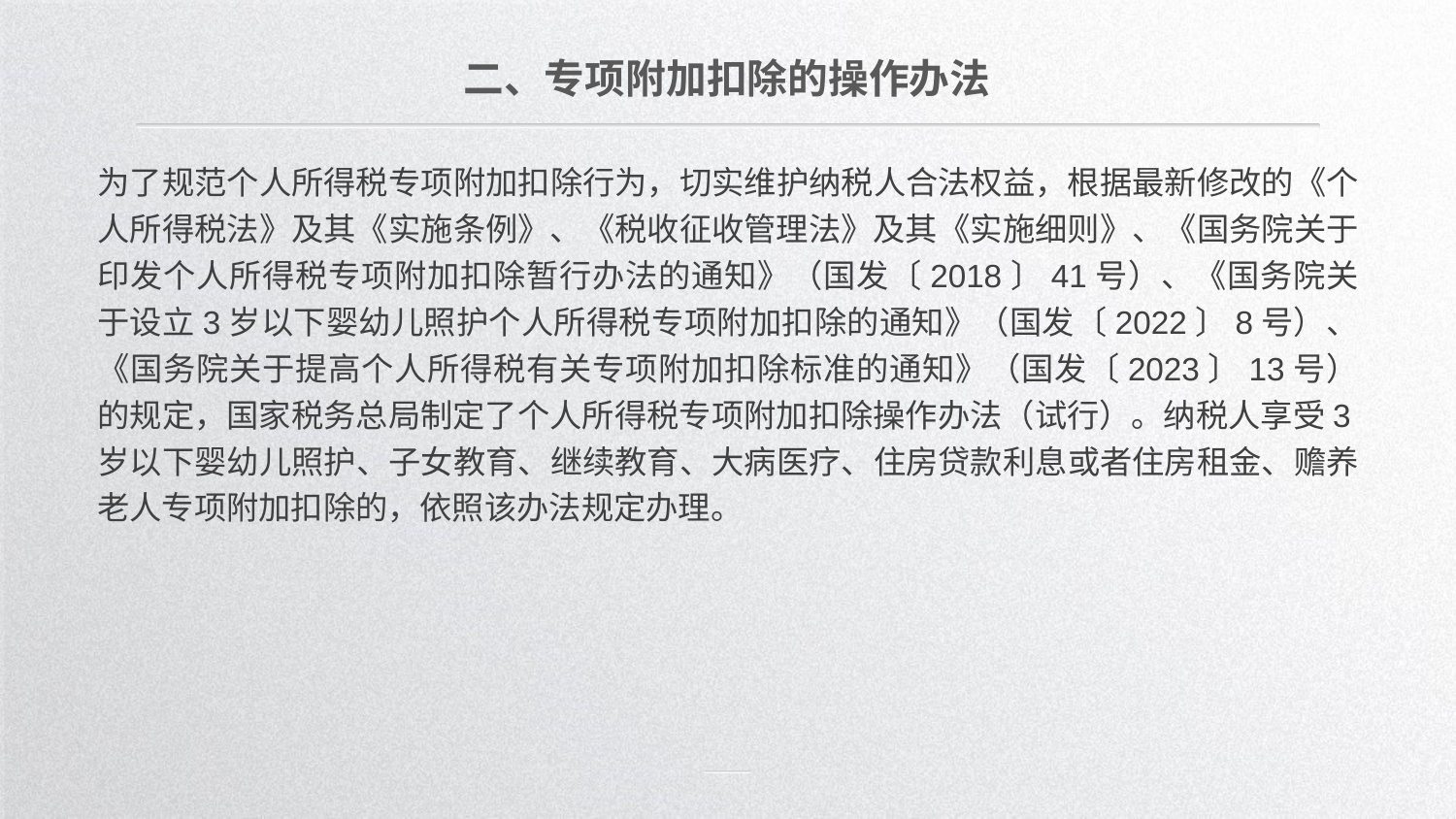

二、专项附加扣除的操作办法
为了规范个人所得税专项附加扣除行为，切实维护纳税人合法权益，根据最新修改的《个人所得税法》及其《实施条例》、《税收征收管理法》及其《实施细则》、《国务院关于印发个人所得税专项附加扣除暂行办法的通知》（国发〔2018〕41号）、《国务院关于设立3岁以下婴幼儿照护个人所得税专项附加扣除的通知》（国发〔2022〕8号）、《国务院关于提高个人所得税有关专项附加扣除标准的通知》（国发〔2023〕13号）的规定，国家税务总局制定了个人所得税专项附加扣除操作办法（试行）。纳税人享受3岁以下婴幼儿照护、子女教育、继续教育、大病医疗、住房贷款利息或者住房租金、赡养老人专项附加扣除的，依照该办法规定办理。